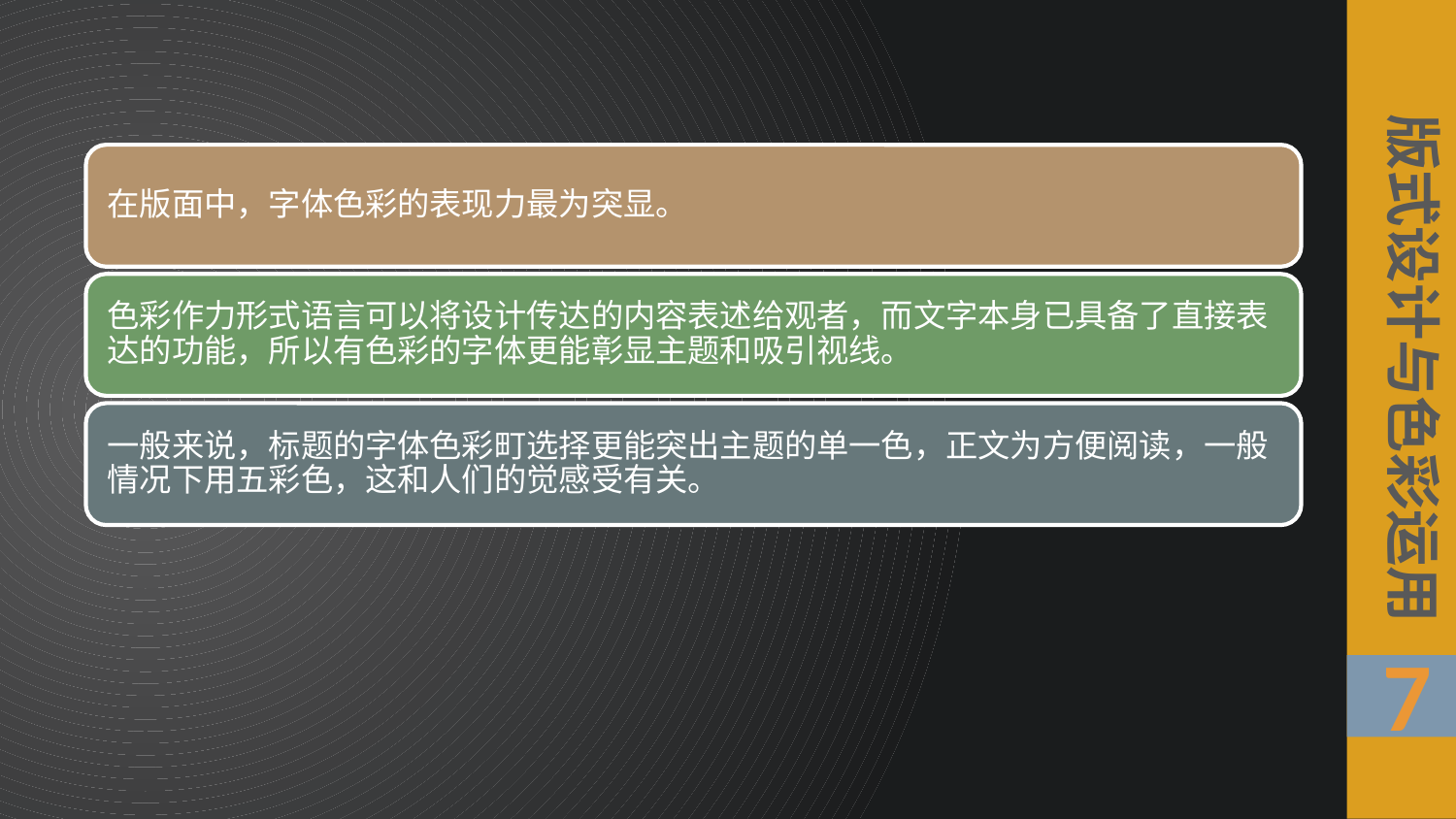

版式设计与色彩运用
在版面中，字体色彩的表现力最为突显。
色彩作力形式语言可以将设计传达的内容表述给观者，而文字本身已具备了直接表达的功能，所以有色彩的字体更能彰显主题和吸引视线。
一般来说，标题的字体色彩町选择更能突出主题的单一色，正文为方便阅读，一般情况下用五彩色，这和人们的觉感受有关。
7